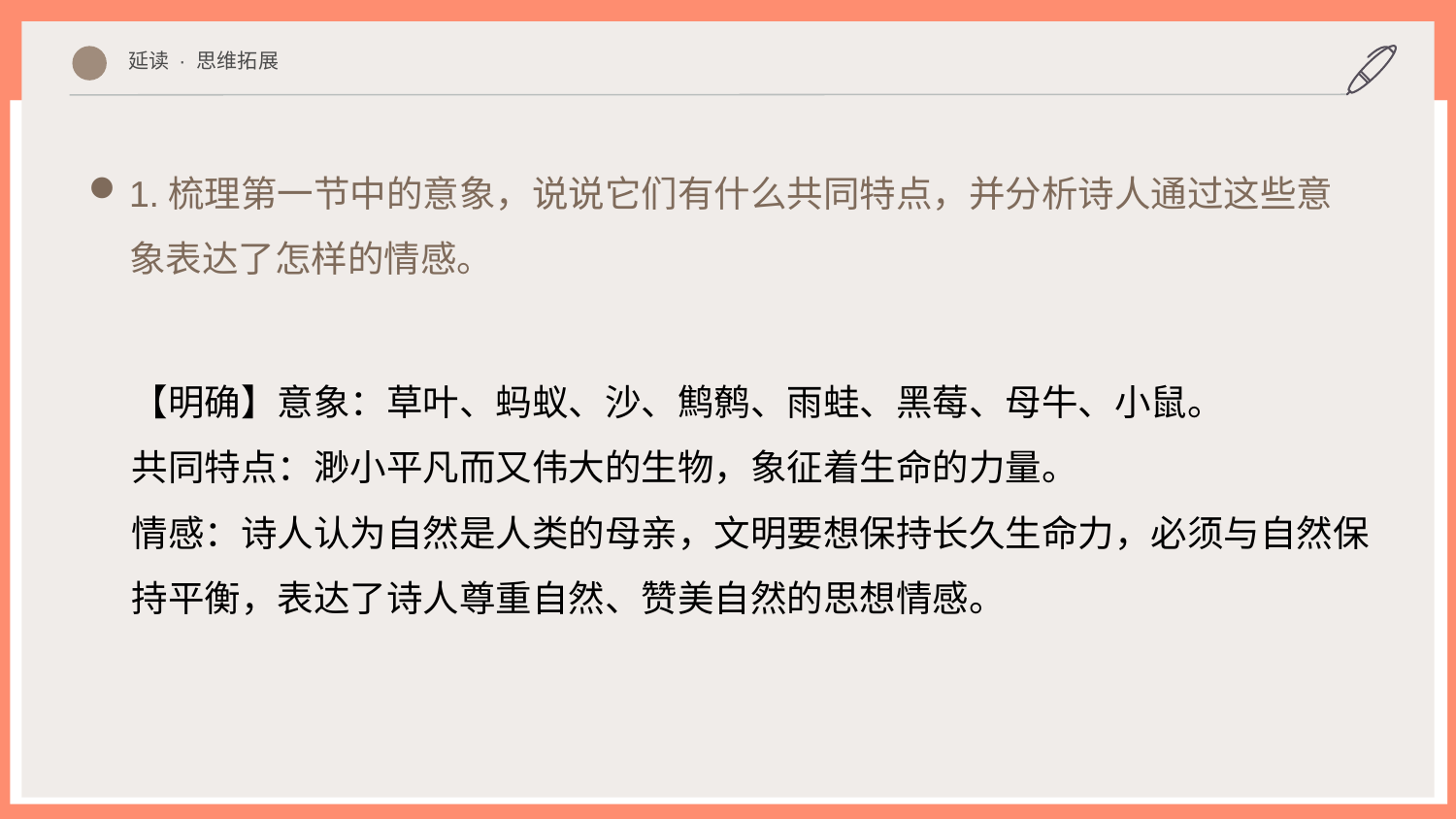

1.梳理第一节中的意象，说说它们有什么共同特点，并分析诗人通过这些意象表达了怎样的情感。
延读 · 思维拓展

【明确】意象：草叶、蚂蚁、沙、鹪鹩、雨蛙、黑莓、母牛、小鼠。
共同特点：渺小平凡而又伟大的生物，象征着生命的力量。
情感：诗人认为自然是人类的母亲，文明要想保持长久生命力，必须与自然保持平衡，表达了诗人尊重自然、赞美自然的思想情感。